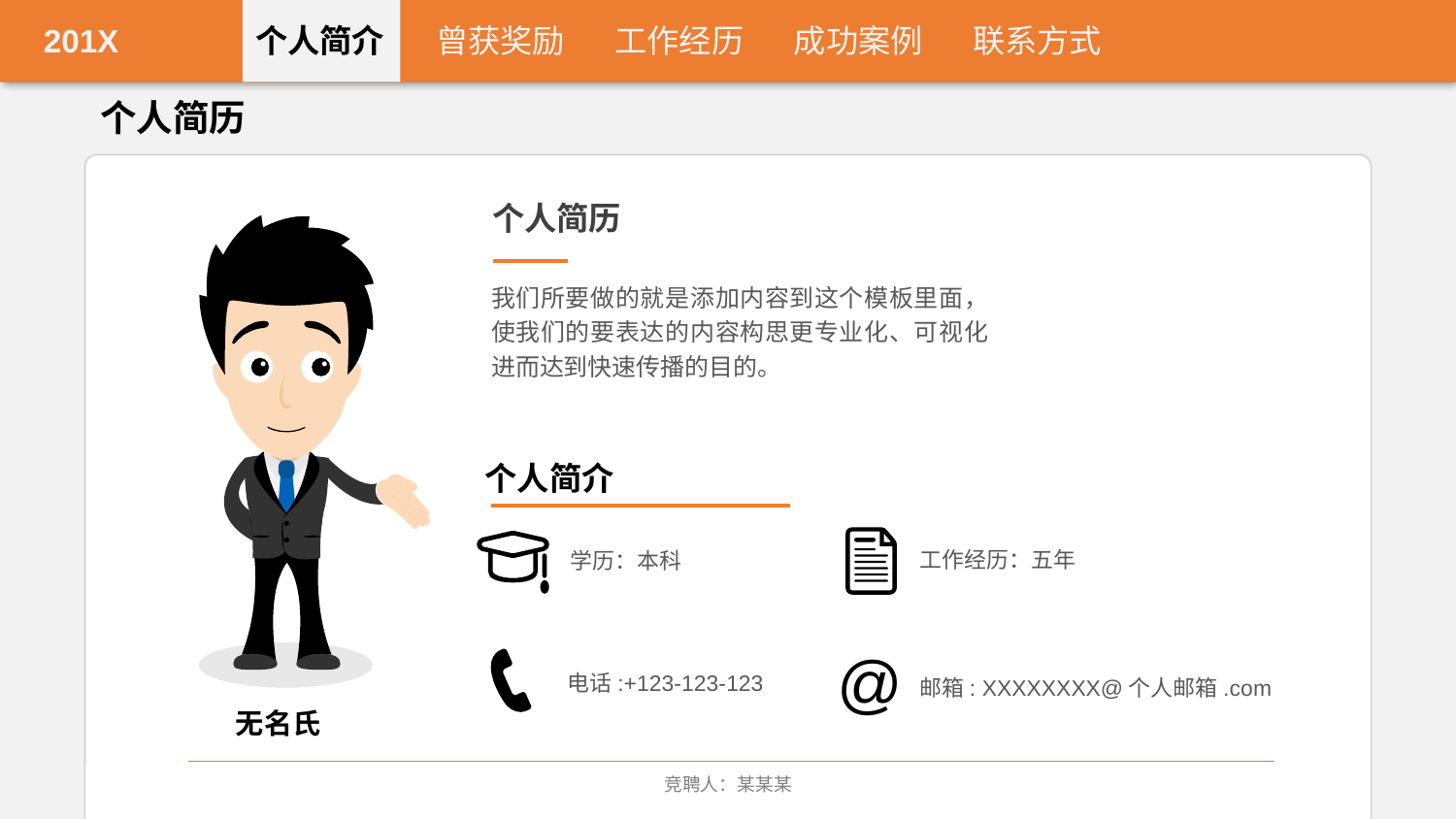

201X
个人简介
曾获奖励
工作经历
成功案例
联系方式

个人简历
个人简历

我们所要做的就是添加内容到这个模板里面，使我们的要表达的内容构思更专业化、可视化进而达到快速传播的目的。
个人简介

工作经历：五年
学历：本科

@

电话:+123-123-123
邮箱: XXXXXXXX@个人邮箱.com
无名氏
竞聘人：某某某